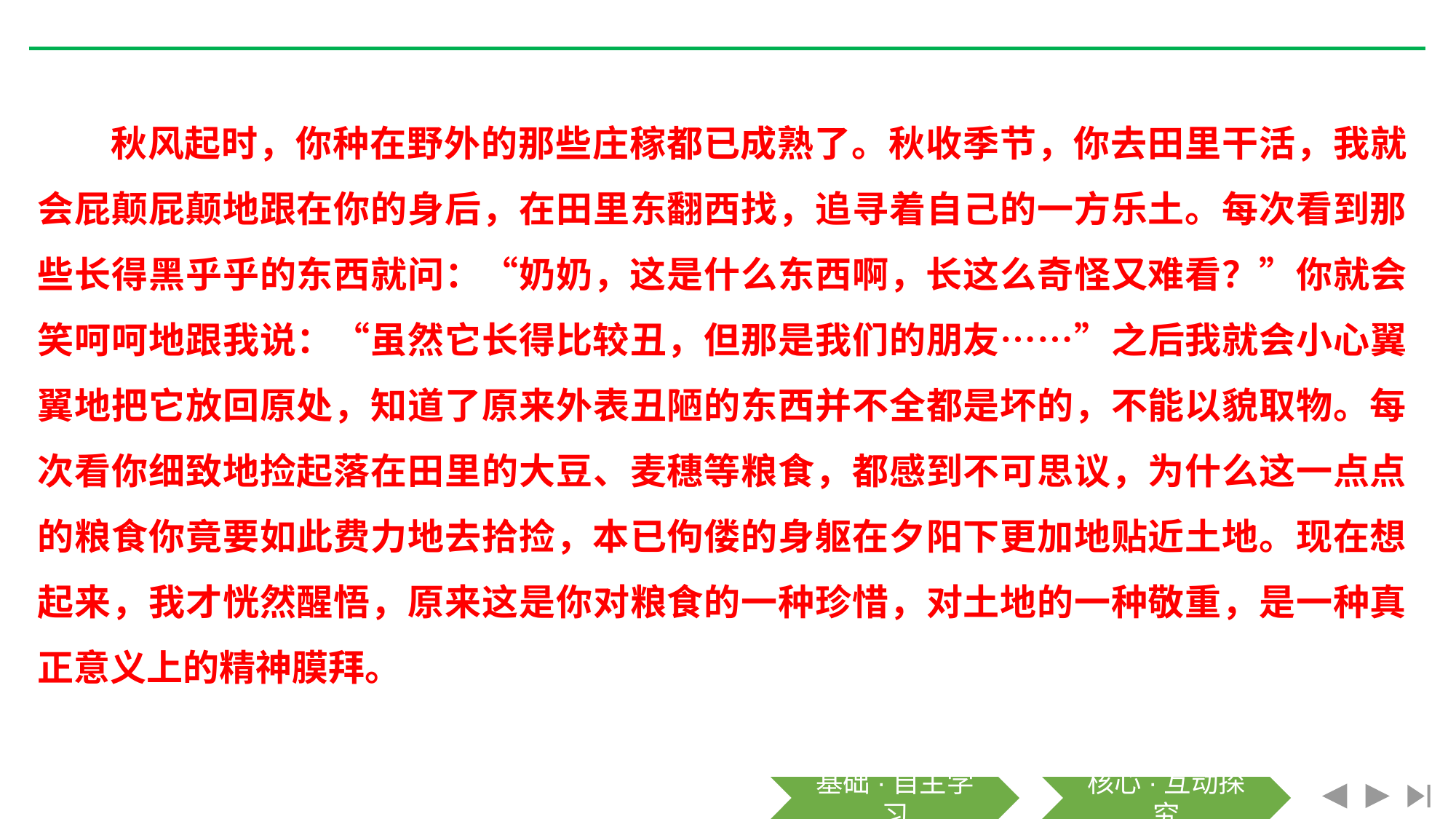

秋风起时，你种在野外的那些庄稼都已成熟了。秋收季节，你去田里干活，我就会屁颠屁颠地跟在你的身后，在田里东翻西找，追寻着自己的一方乐土。每次看到那些长得黑乎乎的东西就问：“奶奶，这是什么东西啊，长这么奇怪又难看？”你就会笑呵呵地跟我说：“虽然它长得比较丑，但那是我们的朋友……”之后我就会小心翼翼地把它放回原处，知道了原来外表丑陋的东西并不全都是坏的，不能以貌取物。每次看你细致地捡起落在田里的大豆、麦穗等粮食，都感到不可思议，为什么这一点点的粮食你竟要如此费力地去拾捡，本已佝偻的身躯在夕阳下更加地贴近土地。现在想起来，我才恍然醒悟，原来这是你对粮食的一种珍惜，对土地的一种敬重，是一种真正意义上的精神膜拜。